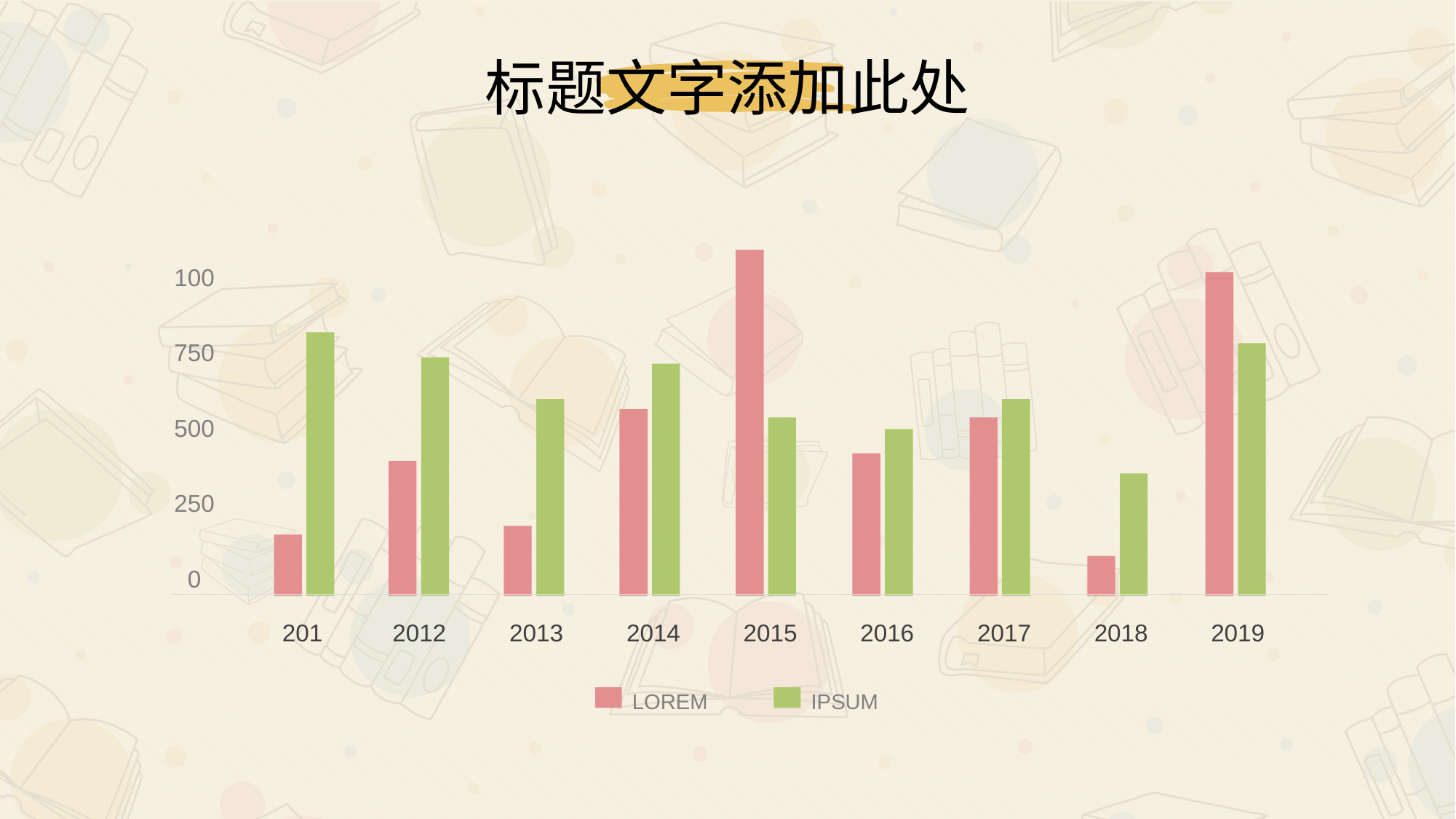

标题文字添加此处
100

750

500

250

0

201
2012
2013
2014
2015
2016
2017
2018
2019
LOREM
IPSUM